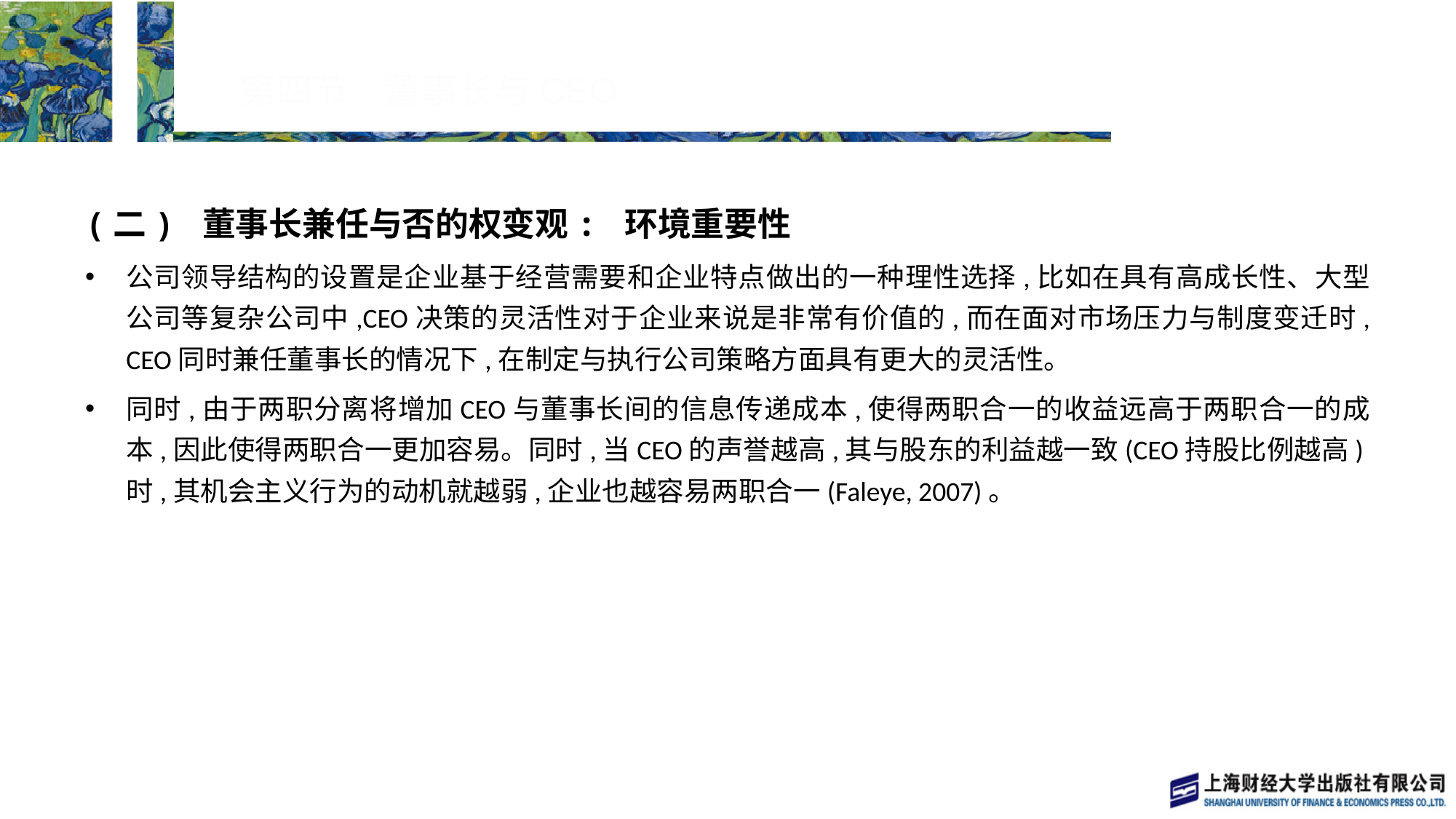

# 第四节　董事长与CEO
(二) 董事长兼任与否的权变观: 环境重要性
公司领导结构的设置是企业基于经营需要和企业特点做出的一种理性选择,比如在具有高成长性、大型公司等复杂公司中,CEO决策的灵活性对于企业来说是非常有价值的,而在面对市场压力与制度变迁时, CEO同时兼任董事长的情况下,在制定与执行公司策略方面具有更大的灵活性。
同时,由于两职分离将增加CEO与董事长间的信息传递成本,使得两职合一的收益远高于两职合一的成本,因此使得两职合一更加容易。同时,当CEO的声誉越高,其与股东的利益越一致(CEO持股比例越高)时,其机会主义行为的动机就越弱,企业也越容易两职合一(Faleye, 2007)。